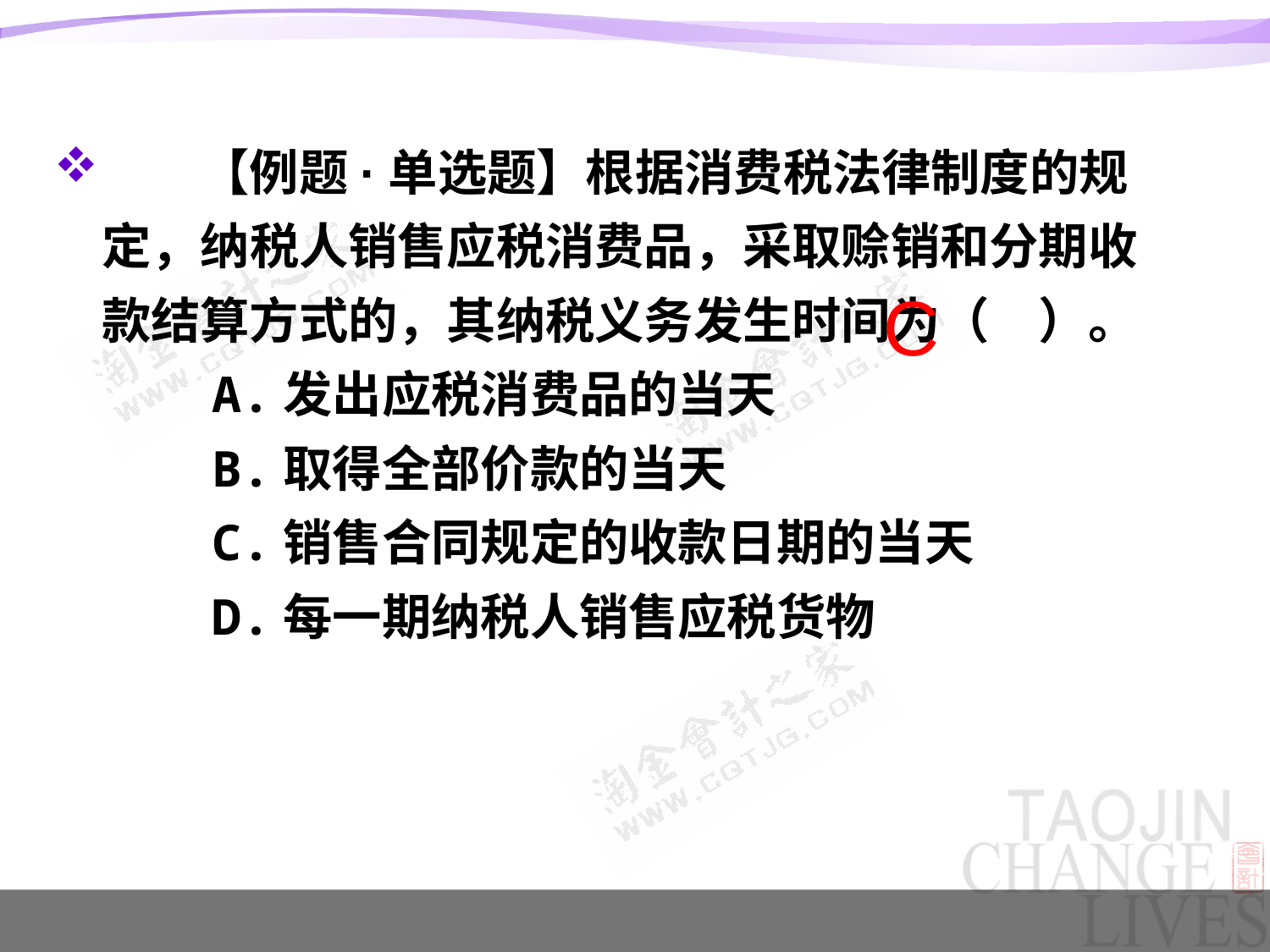

#
　　【例题·单选题】根据消费税法律制度的规定，纳税人销售应税消费品，采取赊销和分期收款结算方式的，其纳税义务发生时间为（　）。
　　A.发出应税消费品的当天
　　B.取得全部价款的当天
　　C.销售合同规定的收款日期的当天
　　D.每一期纳税人销售应税货物
C